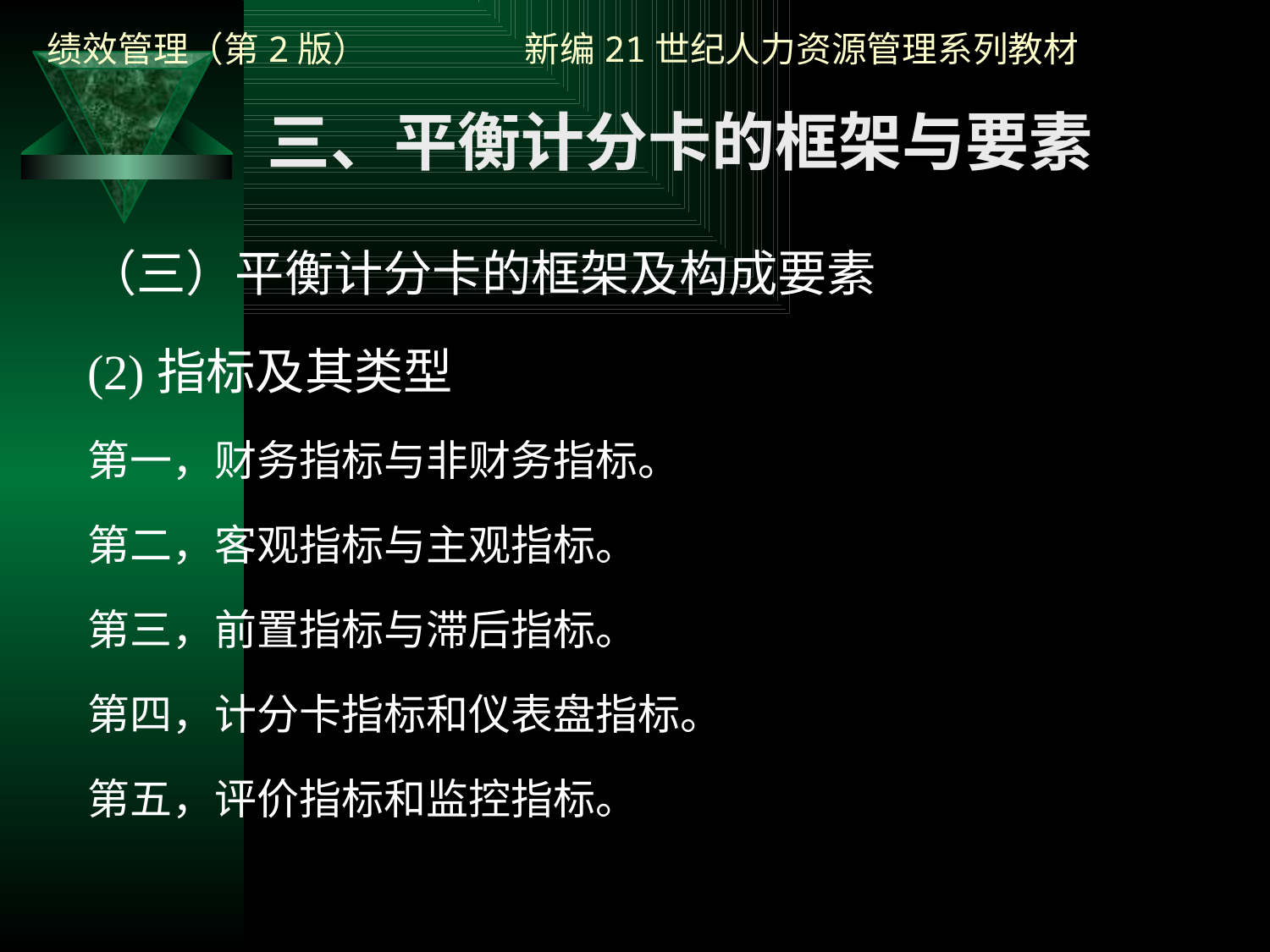

三、平衡计分卡的框架与要素
（三）平衡计分卡的框架及构成要素
(2)指标及其类型
第一，财务指标与非财务指标。
第二，客观指标与主观指标。
第三，前置指标与滞后指标。
第四，计分卡指标和仪表盘指标。
第五，评价指标和监控指标。